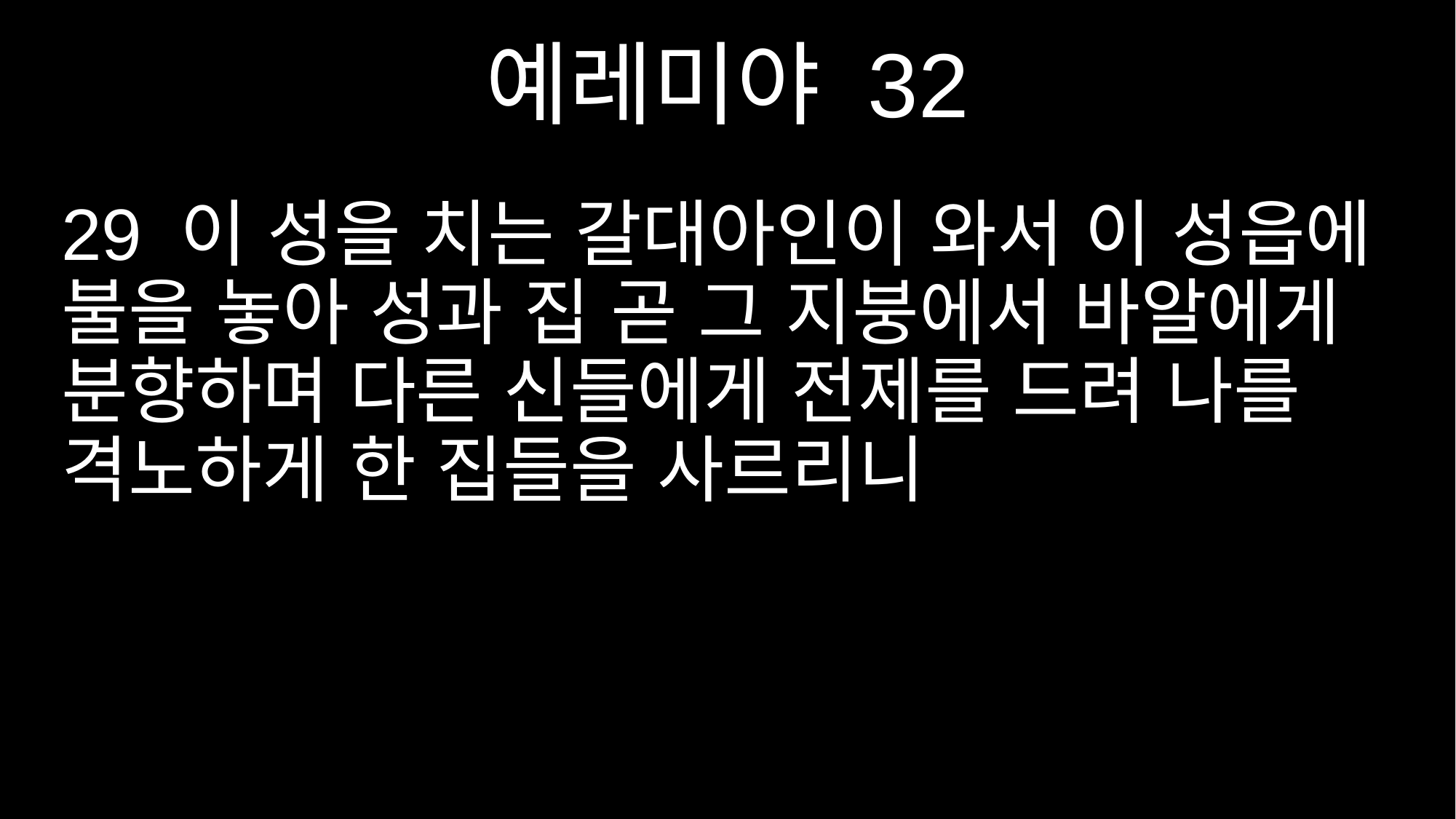

예레미야 32
29 이 성을 치는 갈대아인이 와서 이 성읍에 불을 놓아 성과 집 곧 그 지붕에서 바알에게 분향하며 다른 신들에게 전제를 드려 나를 격노하게 한 집들을 사르리니